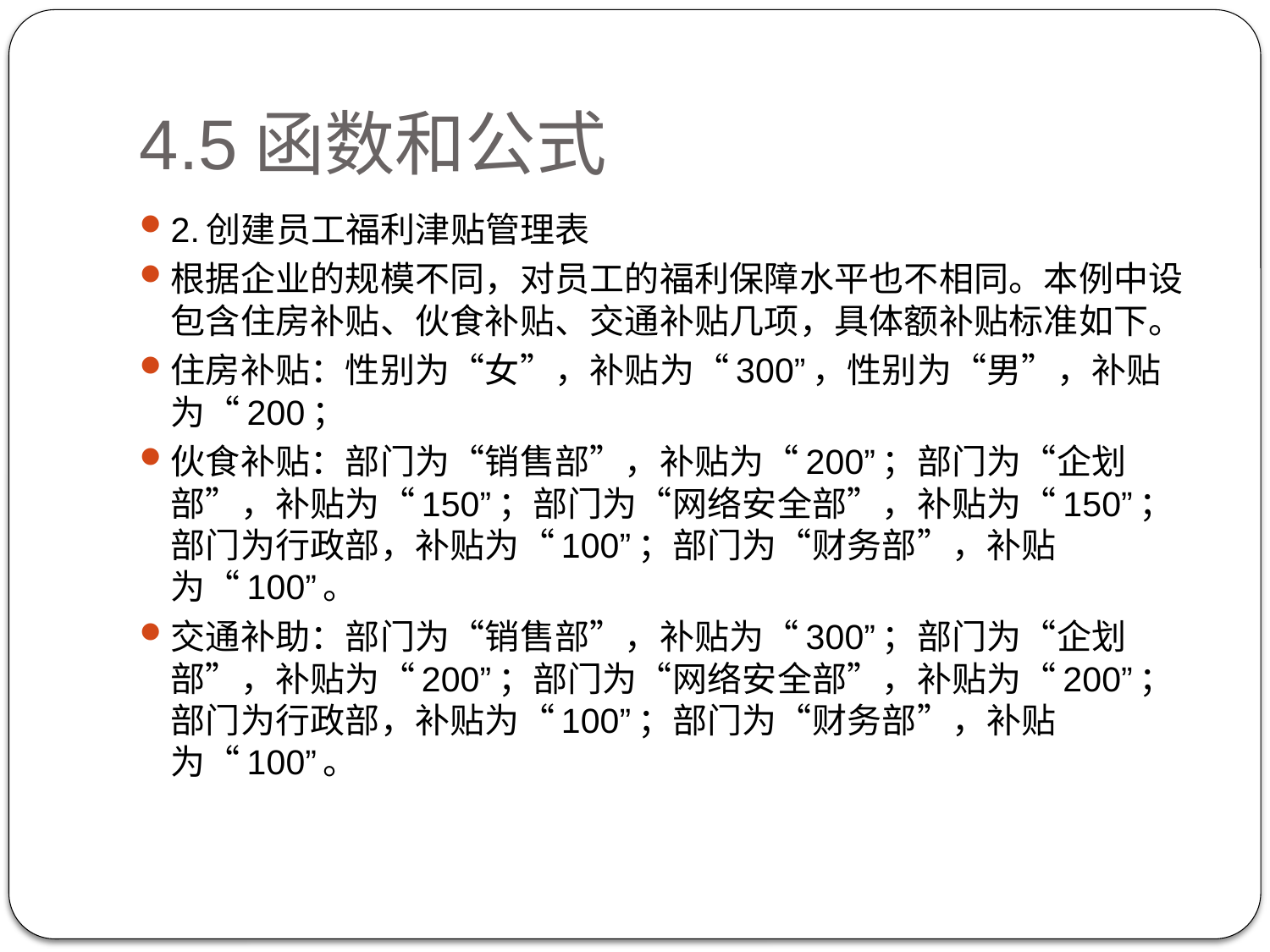

# 4.5函数和公式
2.创建员工福利津贴管理表
根据企业的规模不同，对员工的福利保障水平也不相同。本例中设包含住房补贴、伙食补贴、交通补贴几项，具体额补贴标准如下。
住房补贴：性别为“女”，补贴为“300”，性别为“男”，补贴为“200；
伙食补贴：部门为“销售部”，补贴为“200”；部门为“企划部”，补贴为“150”；部门为“网络安全部”，补贴为“150”；部门为行政部，补贴为“100”；部门为“财务部”，补贴为“100”。
交通补助：部门为“销售部”，补贴为“300”；部门为“企划部”，补贴为“200”；部门为“网络安全部”，补贴为“200”；部门为行政部，补贴为“100”；部门为“财务部”，补贴为“100”。